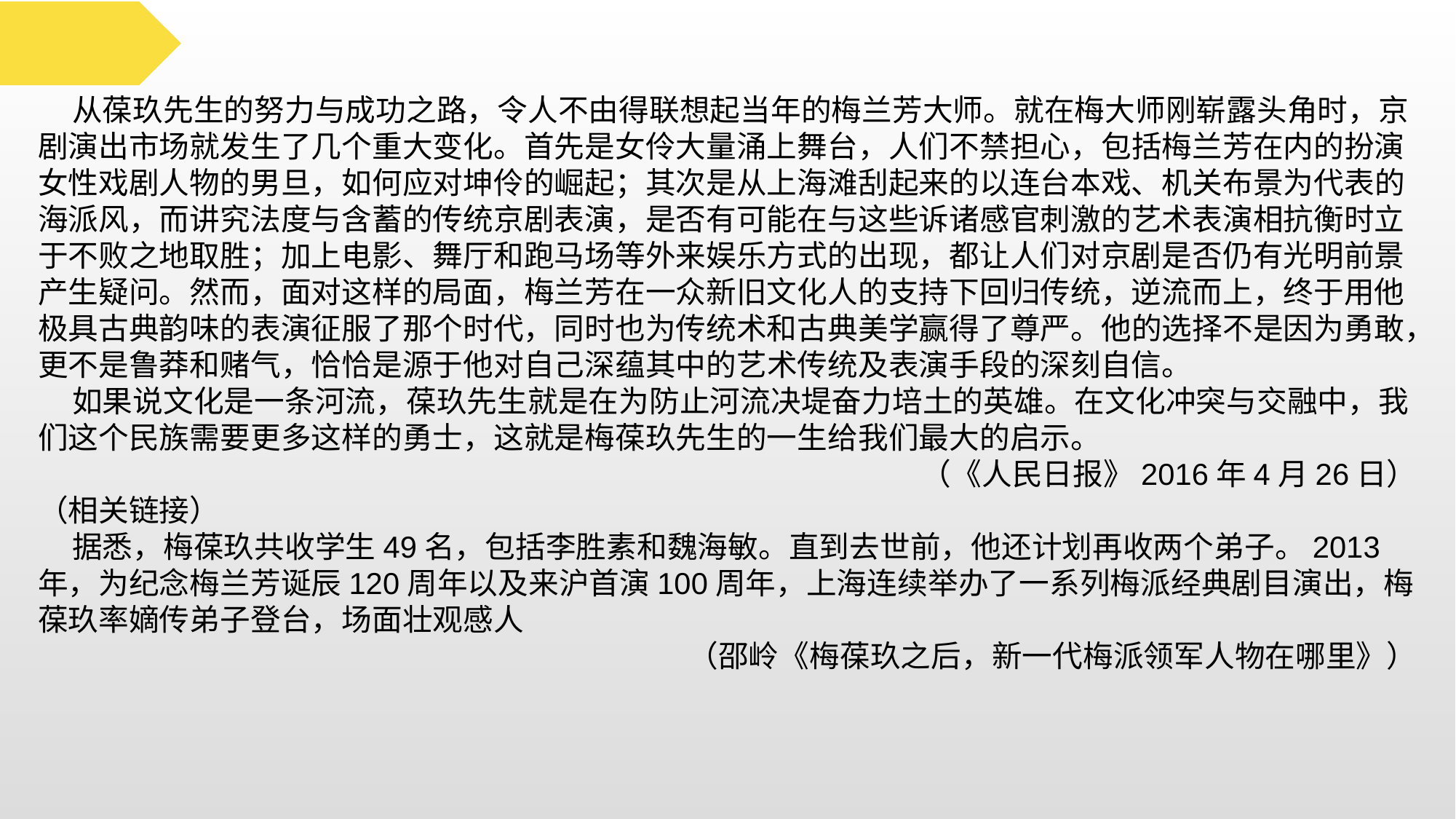

从葆玖先生的努力与成功之路，令人不由得联想起当年的梅兰芳大师。就在梅大师刚崭露头角时，京剧演出市场就发生了几个重大变化。首先是女伶大量涌上舞台，人们不禁担心，包括梅兰芳在内的扮演女性戏剧人物的男旦，如何应对坤伶的崛起；其次是从上海滩刮起来的以连台本戏、机关布景为代表的海派风，而讲究法度与含蓄的传统京剧表演，是否有可能在与这些诉诸感官刺激的艺术表演相抗衡时立于不败之地取胜；加上电影、舞厅和跑马场等外来娱乐方式的出现，都让人们对京剧是否仍有光明前景产生疑问。然而，面对这样的局面，梅兰芳在一众新旧文化人的支持下回归传统，逆流而上，终于用他极具古典韵味的表演征服了那个时代，同时也为传统术和古典美学赢得了尊严。他的选择不是因为勇敢，更不是鲁莽和赌气，恰恰是源于他对自己深蕴其中的艺术传统及表演手段的深刻自信。
    如果说文化是一条河流，葆玖先生就是在为防止河流决堤奋力培土的英雄。在文化冲突与交融中，我们这个民族需要更多这样的勇士，这就是梅葆玖先生的一生给我们最大的启示。
（《人民日报》2016年4月26日）
（相关链接）
    据悉，梅葆玖共收学生49名，包括李胜素和魏海敏。直到去世前，他还计划再收两个弟子。2013年，为纪念梅兰芳诞辰120周年以及来沪首演100周年，上海连续举办了一系列梅派经典剧目演出，梅葆玖率嫡传弟子登台，场面壮观感人
（邵岭《梅葆玖之后，新一代梅派领军人物在哪里》）